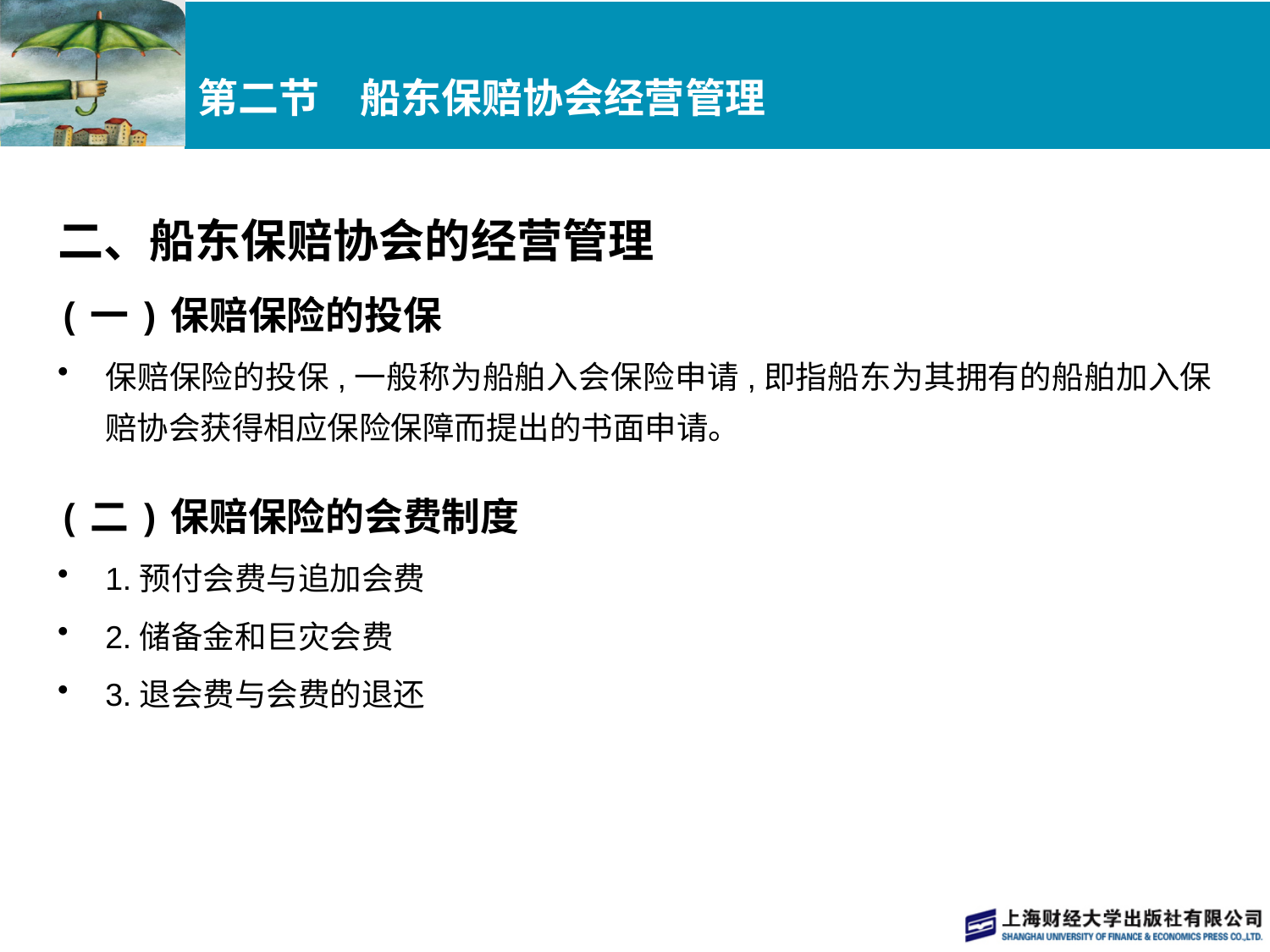

# 第二节　船东保赔协会经营管理
二、船东保赔协会的经营管理
(一)保赔保险的投保
保赔保险的投保,一般称为船舶入会保险申请,即指船东为其拥有的船舶加入保赔协会获得相应保险保障而提出的书面申请。

(二)保赔保险的会费制度
1.预付会费与追加会费
2.储备金和巨灾会费
3.退会费与会费的退还